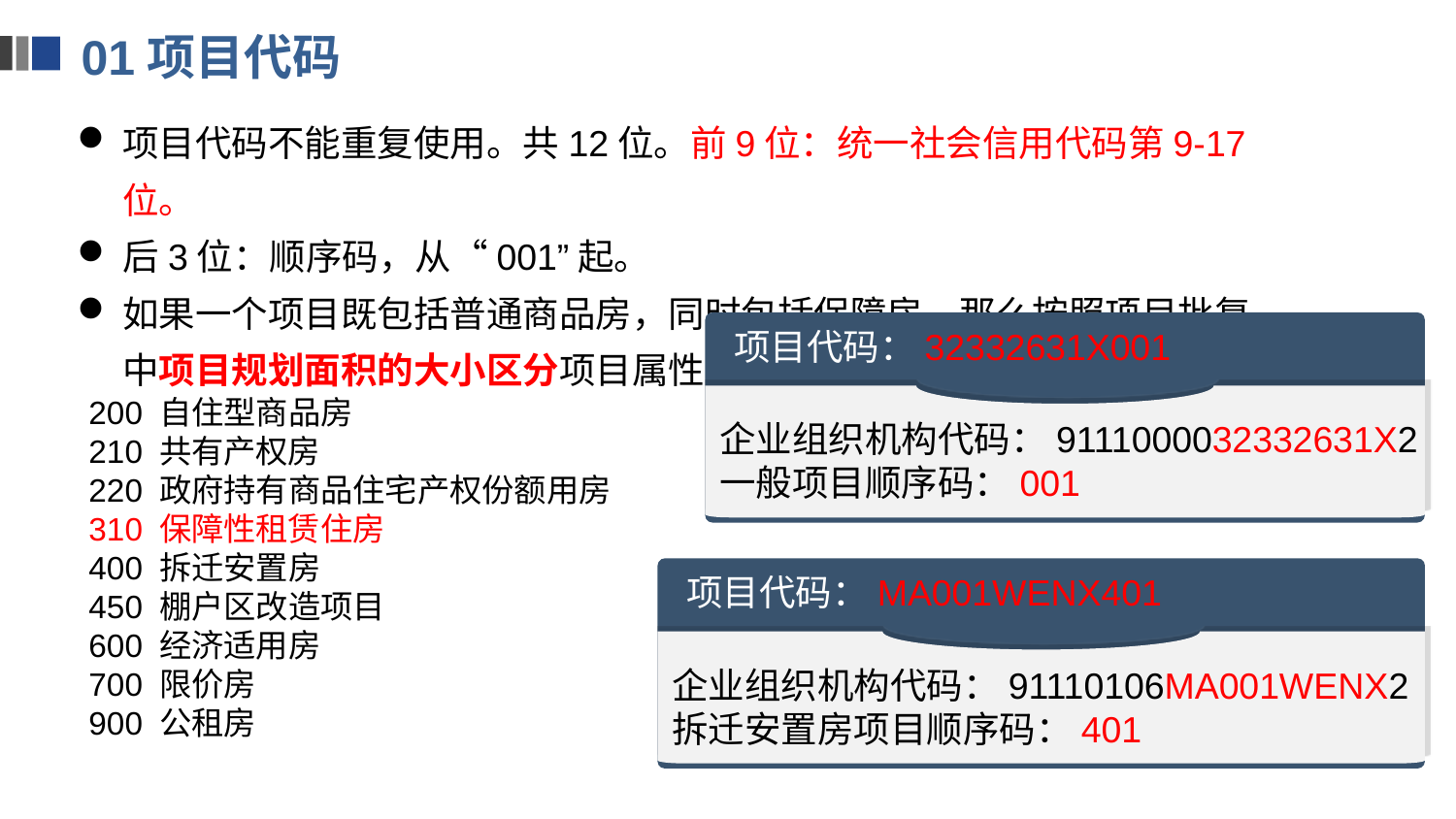

01项目代码

项目代码不能重复使用。共12位。前9位：统一社会信用代码第9-17位。
后3位：顺序码，从“001”起。
如果一个项目既包括普通商品房，同时包括保障房，那么按照项目批复中项目规划面积的大小区分项目属性。

项目代码：32332631X001
200 自住型商品房
210 共有产权房
220 政府持有商品住宅产权份额用房
310 保障性租赁住房
400 拆迁安置房
450 棚户区改造项目
600 经济适用房
700 限价房
900 公租房
企业组织机构代码：9111000032332631X2
一般项目顺序码：001

项目代码：MA001WENX401
企业组织机构代码：91110106MA001WENX2
拆迁安置房项目顺序码：401